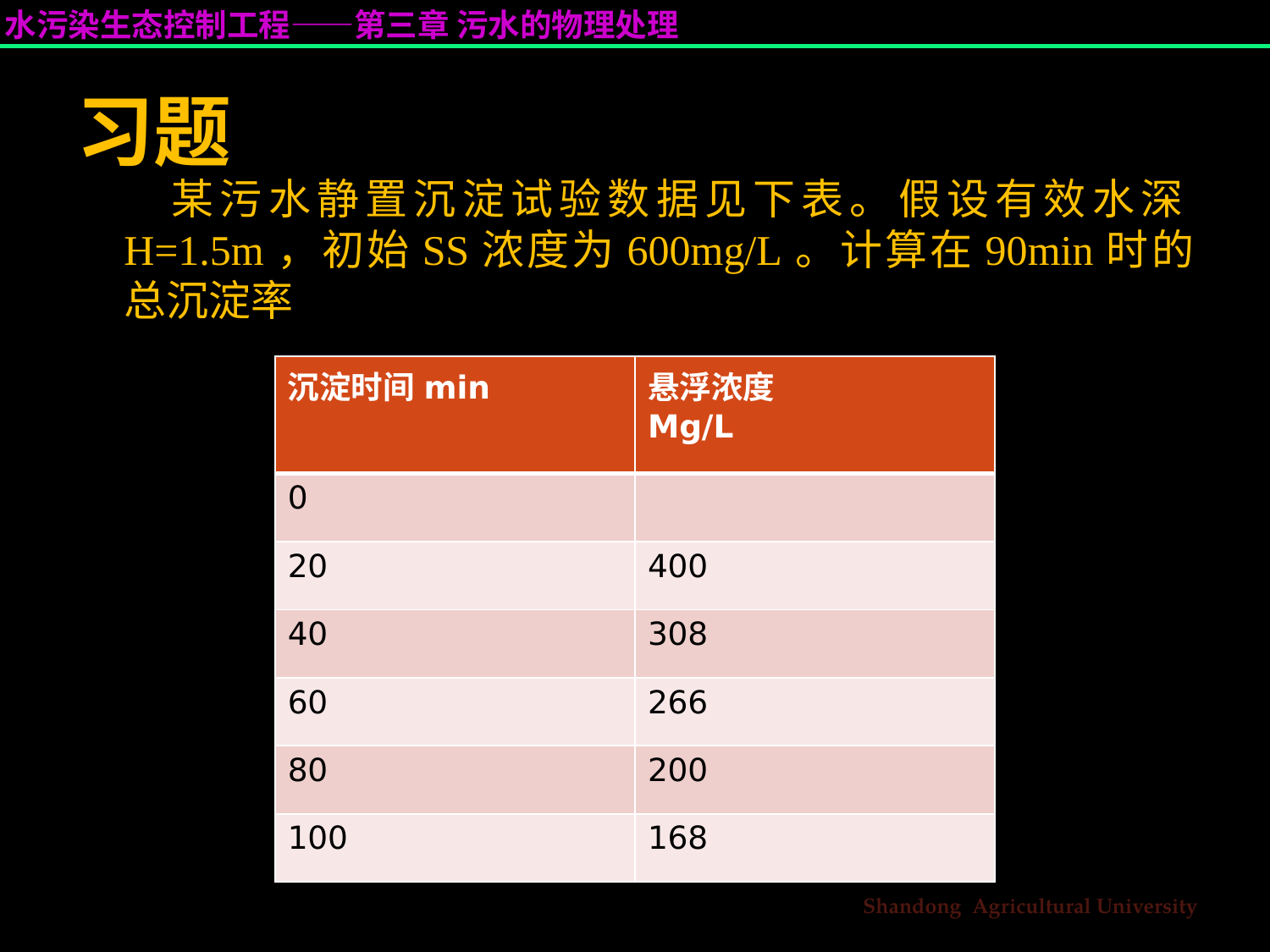

# 习题
某污水静置沉淀试验数据见下表。假设有效水深H=1.5m，初始SS浓度为600mg/L。计算在90min时的总沉淀率
| 沉淀时间min | 悬浮浓度 Mg/L |
| --- | --- |
| 0 |  |
| 20 | 400 |
| 40 | 308 |
| 60 | 266 |
| 80 | 200 |
| 100 | 168 |